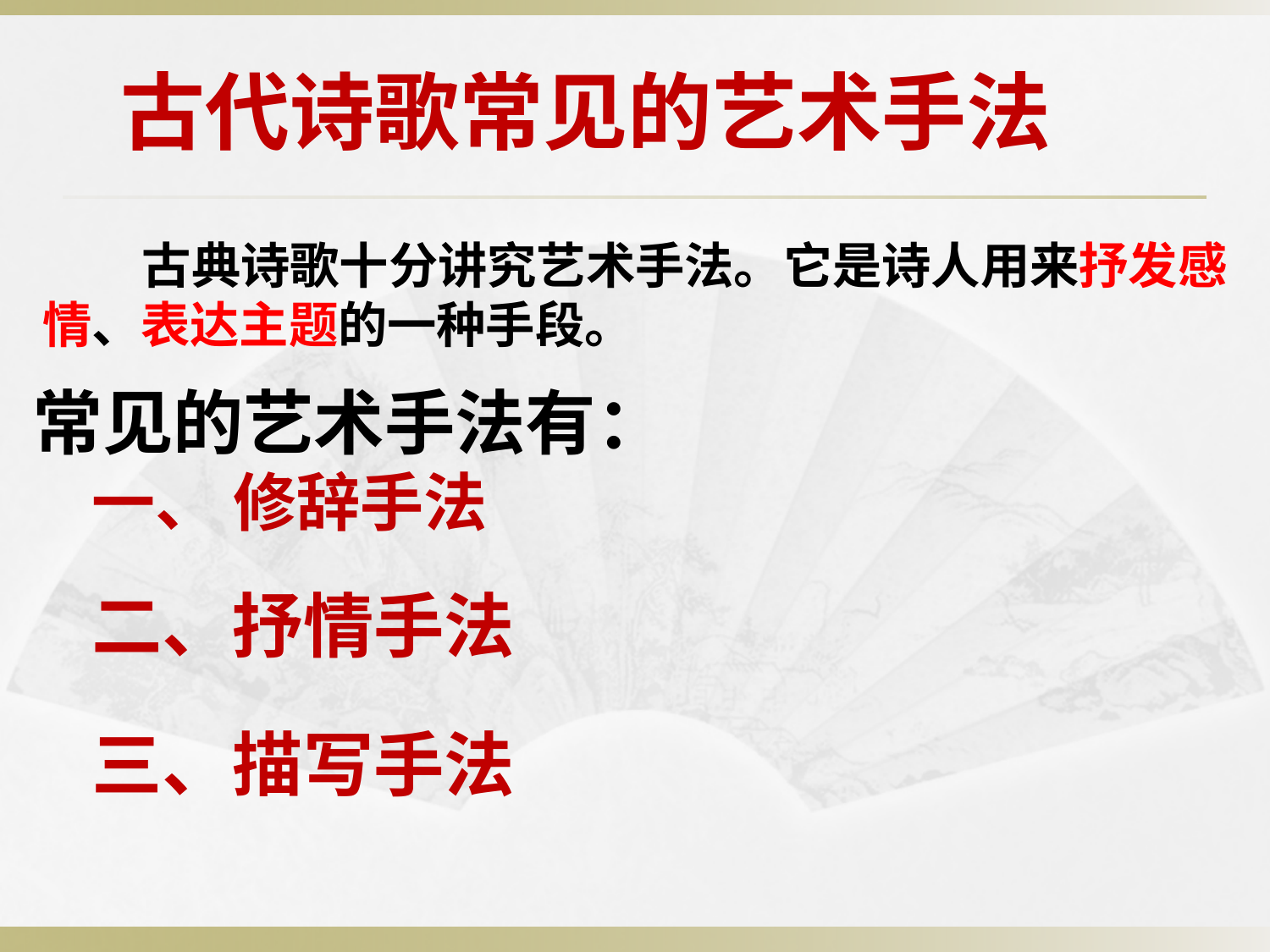

古代诗歌常见的艺术手法
        古典诗歌十分讲究艺术手法。它是诗人用来抒发感情、表达主题的一种手段。
常见的艺术手法有：
一、 修辞手法
二、抒情手法
三、描写手法